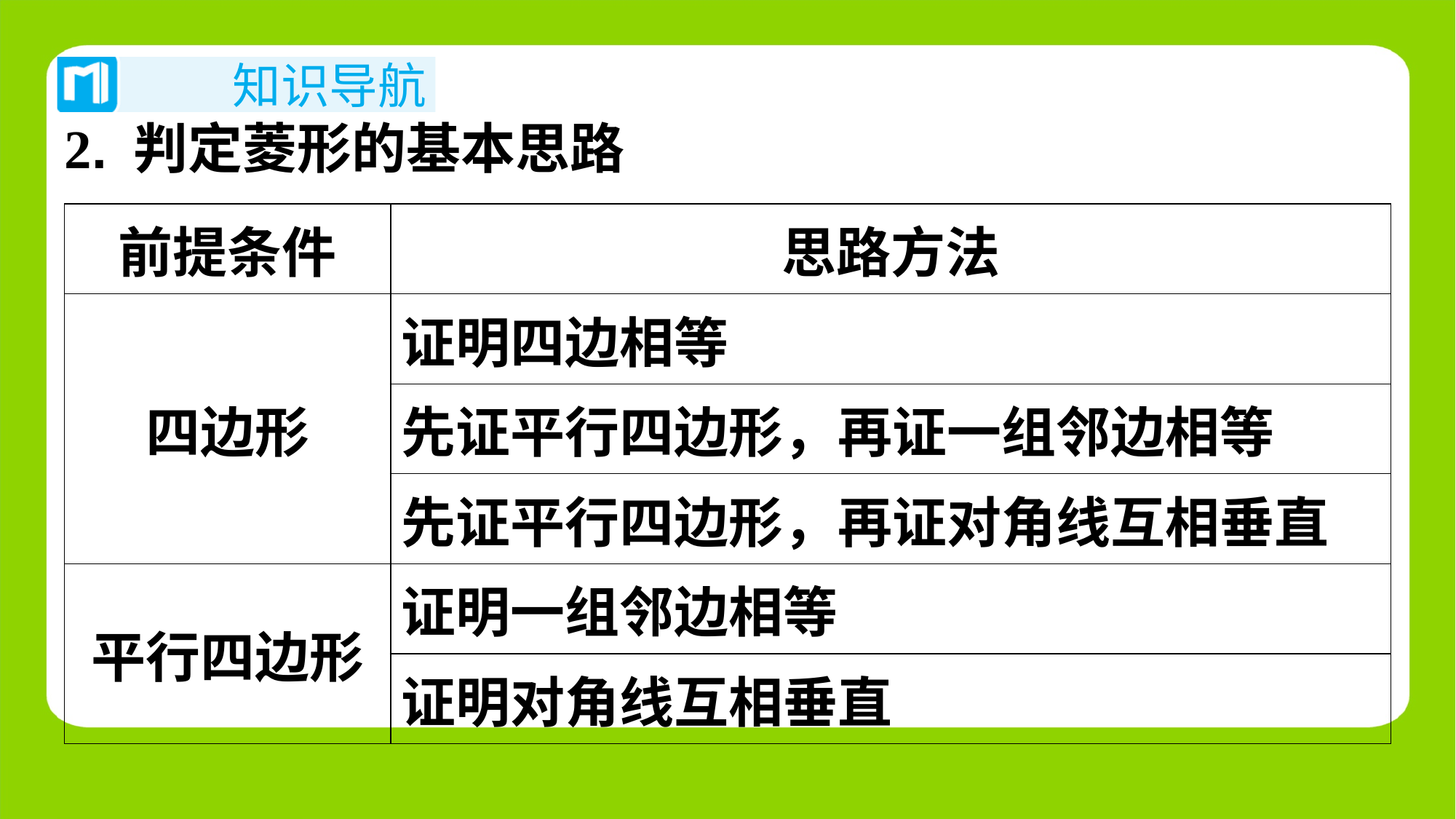

2. 判定菱形的基本思路
| 前提条件 | 思路方法 |
| --- | --- |
| 四边形 | 证明四边相等 |
|  | 先证平行四边形，再证一组邻边相等 |
|  | 先证平行四边形，再证对角线互相垂直 |
| 平行四边形 | 证明一组邻边相等 |
|  | 证明对角线互相垂直 |